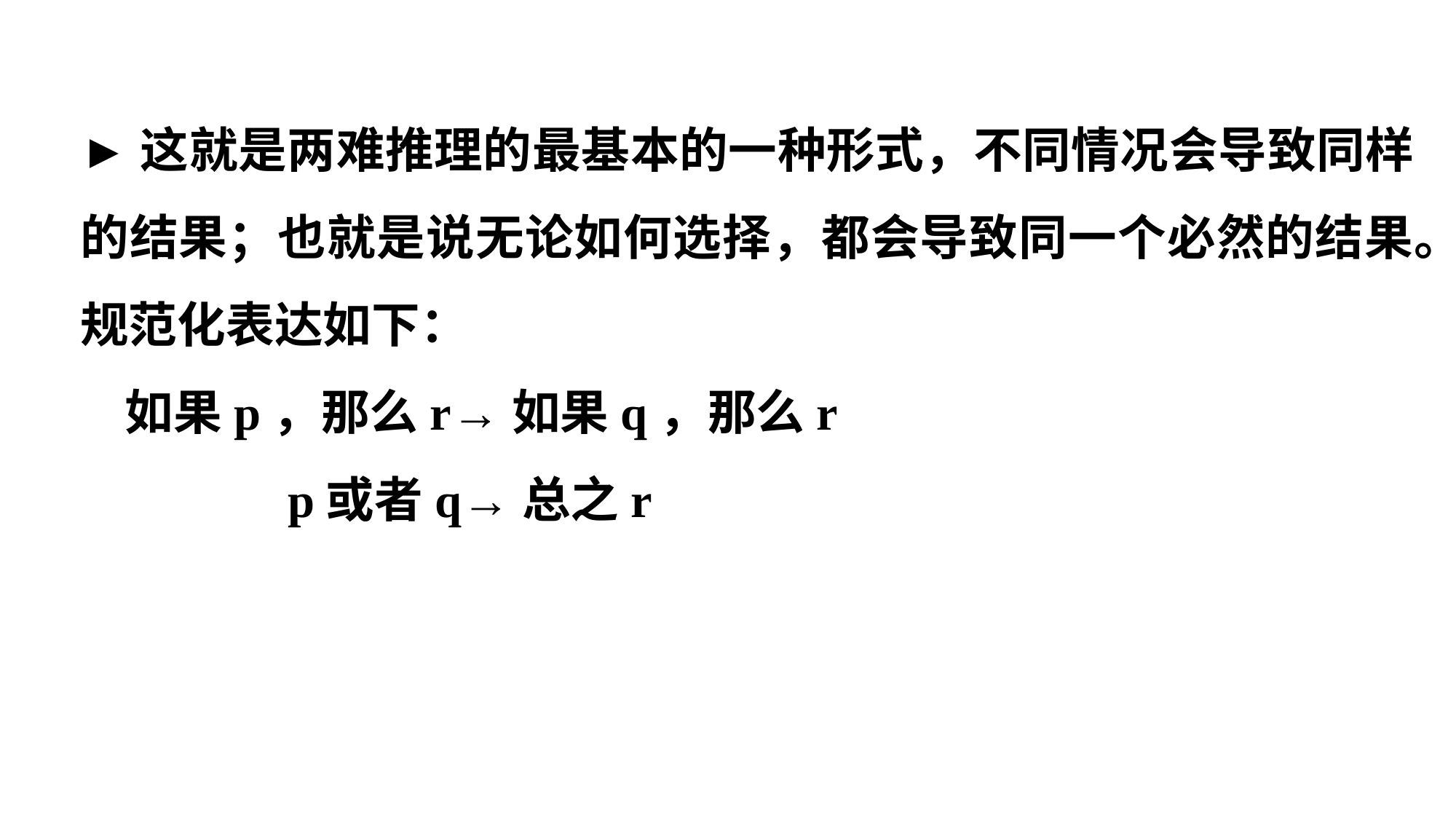

►这就是两难推理的最基本的一种形式，不同情况会导致同样的结果；也就是说无论如何选择，都会导致同一个必然的结果。规范化表达如下：
   如果p，那么r→如果q，那么r
                 p或者q→总之r